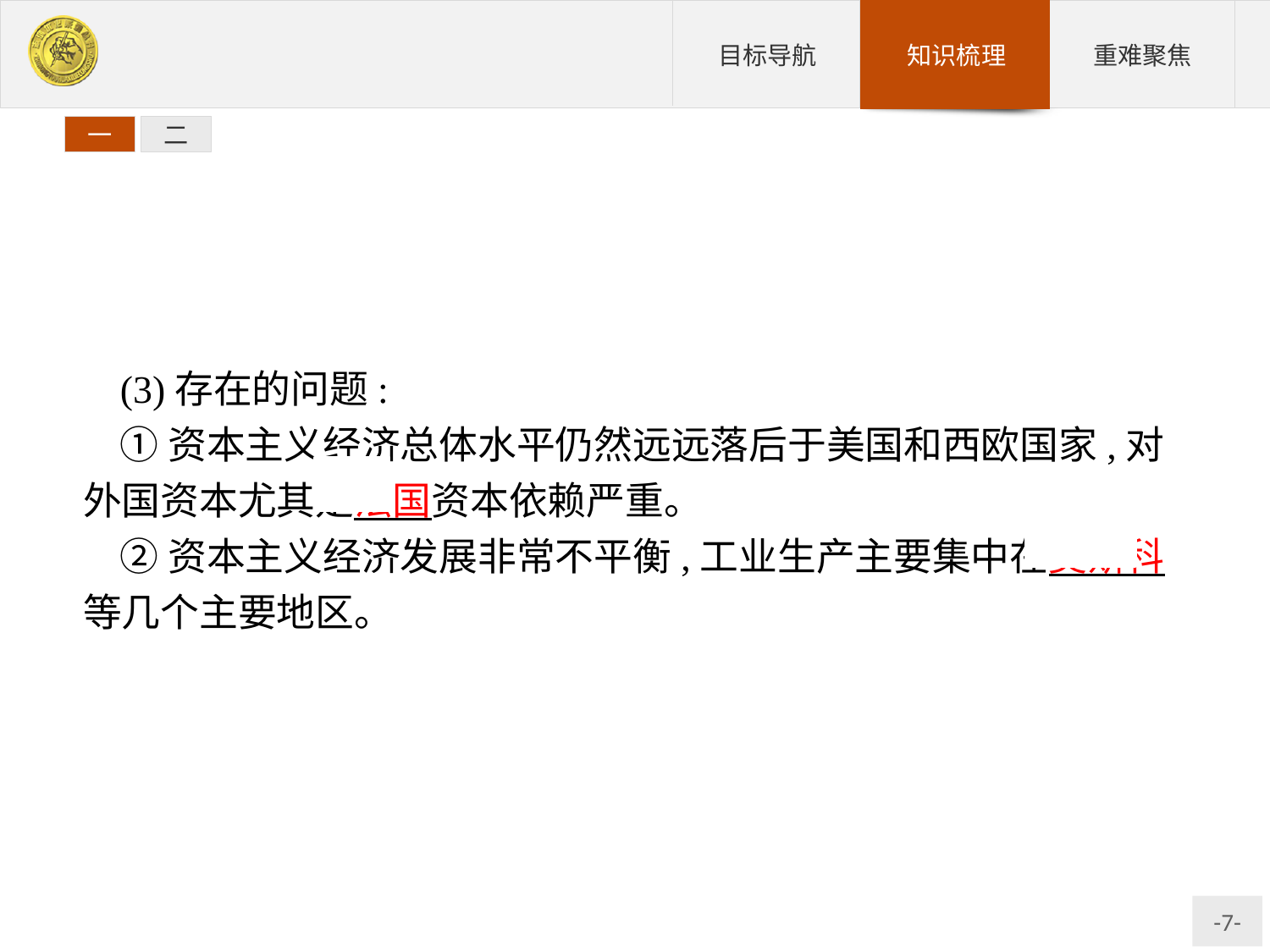

一
二
(3)存在的问题:
①资本主义经济总体水平仍然远远落后于美国和西欧国家,对外国资本尤其是法国资本依赖严重。
②资本主义经济发展非常不平衡,工业生产主要集中在莫斯科等几个主要地区。